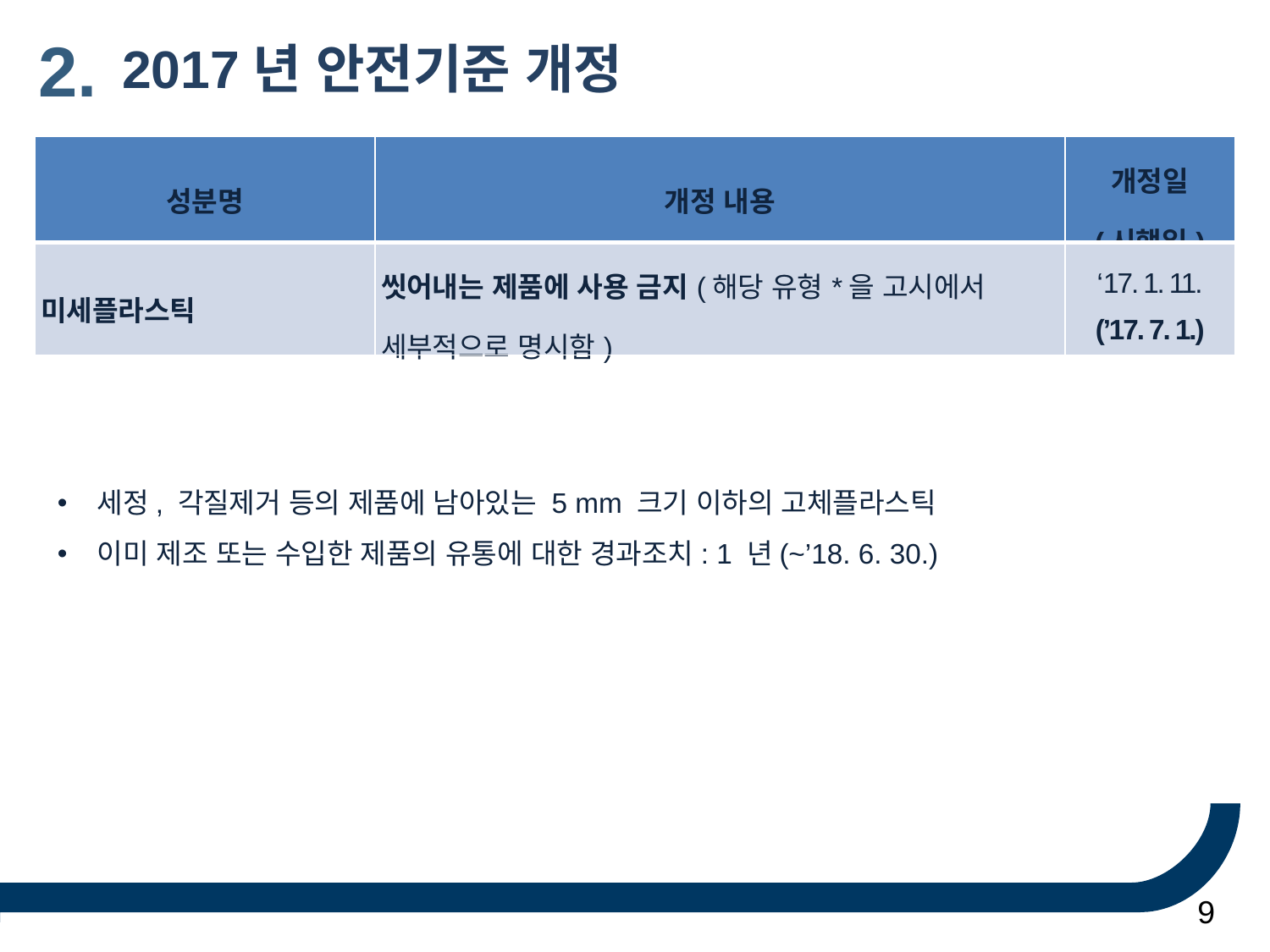

2.
 2017년 안전기준 개정
| 성분명 | 개정 내용 | 개정일 (시행일) |
| --- | --- | --- |
| 미세플라스틱 | 씻어내는 제품에 사용 금지(해당 유형\*을 고시에서 세부적으로 명시함) | ‘17. 1. 11. (’17. 7. 1.) |
세정, 각질제거 등의 제품에 남아있는 5 mm 크기 이하의 고체플라스틱
이미 제조 또는 수입한 제품의 유통에 대한 경과조치: 1 년(~’18. 6. 30.)
9